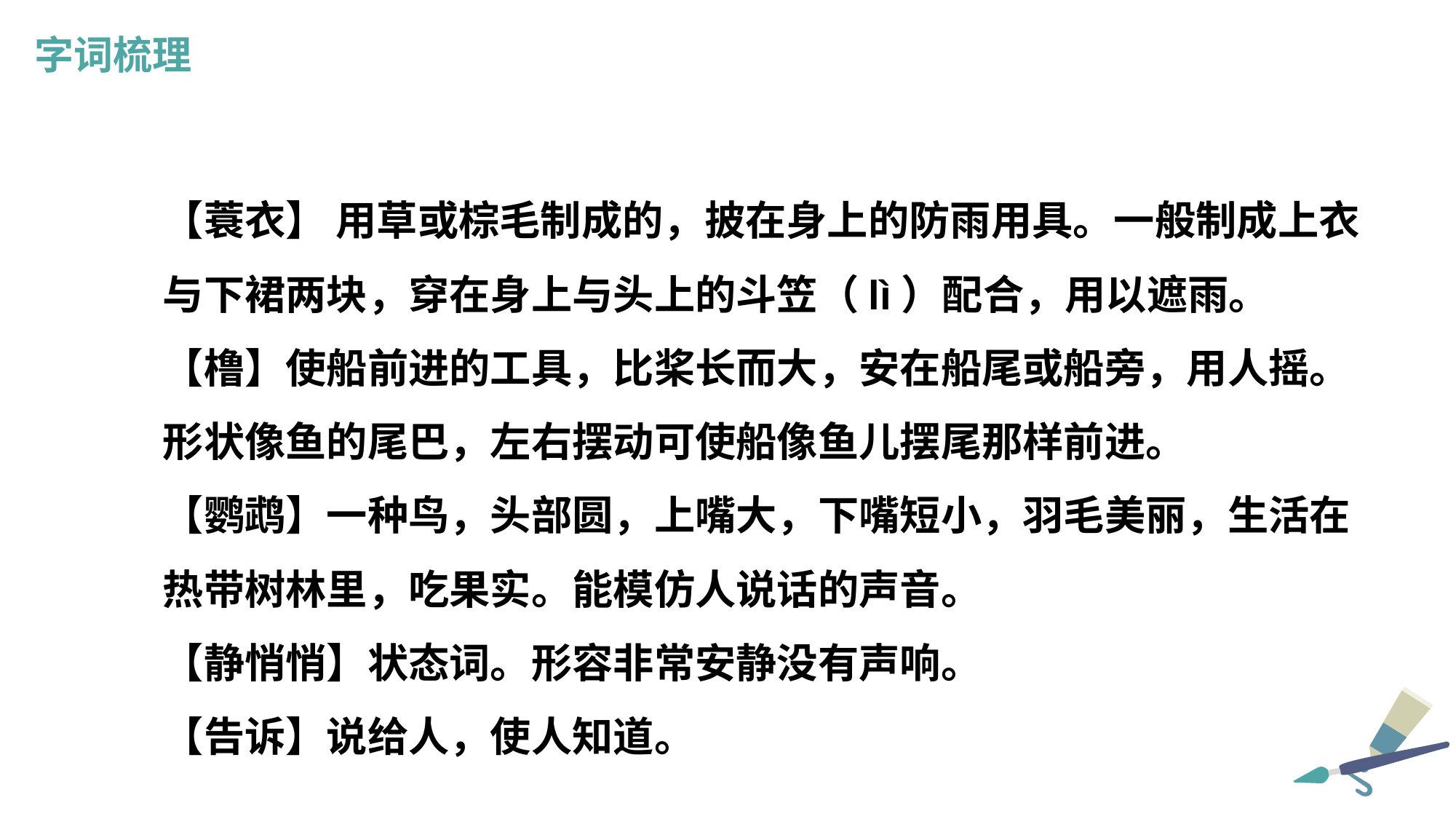

字词梳理
【蓑衣】 用草或棕毛制成的，披在身上的防雨用具。一般制成上衣与下裙两块，穿在身上与头上的斗笠（lì）配合，用以遮雨。
【橹】使船前进的工具，比桨长而大，安在船尾或船旁，用人摇。形状像鱼的尾巴，左右摆动可使船像鱼儿摆尾那样前进。
【鹦鹉】一种鸟，头部圆，上嘴大，下嘴短小，羽毛美丽，生活在热带树林里，吃果实。能模仿人说话的声音。
【静悄悄】状态词。形容非常安静没有声响。
【告诉】说给人，使人知道。